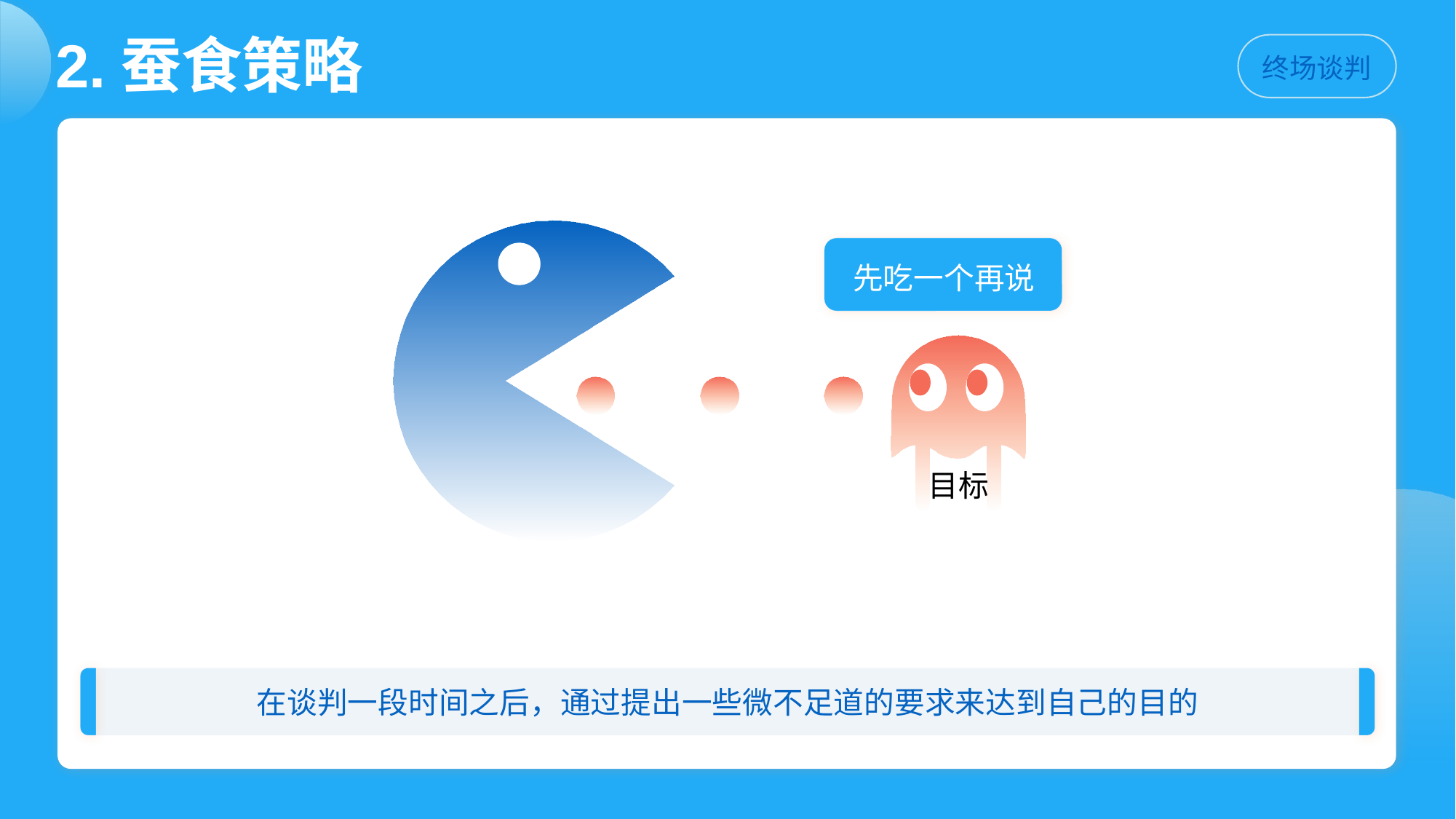

2.蚕食策略
终场谈判

先吃一个再说

目标

在谈判一段时间之后，通过提出一些微不足道的要求来达到自己的目的